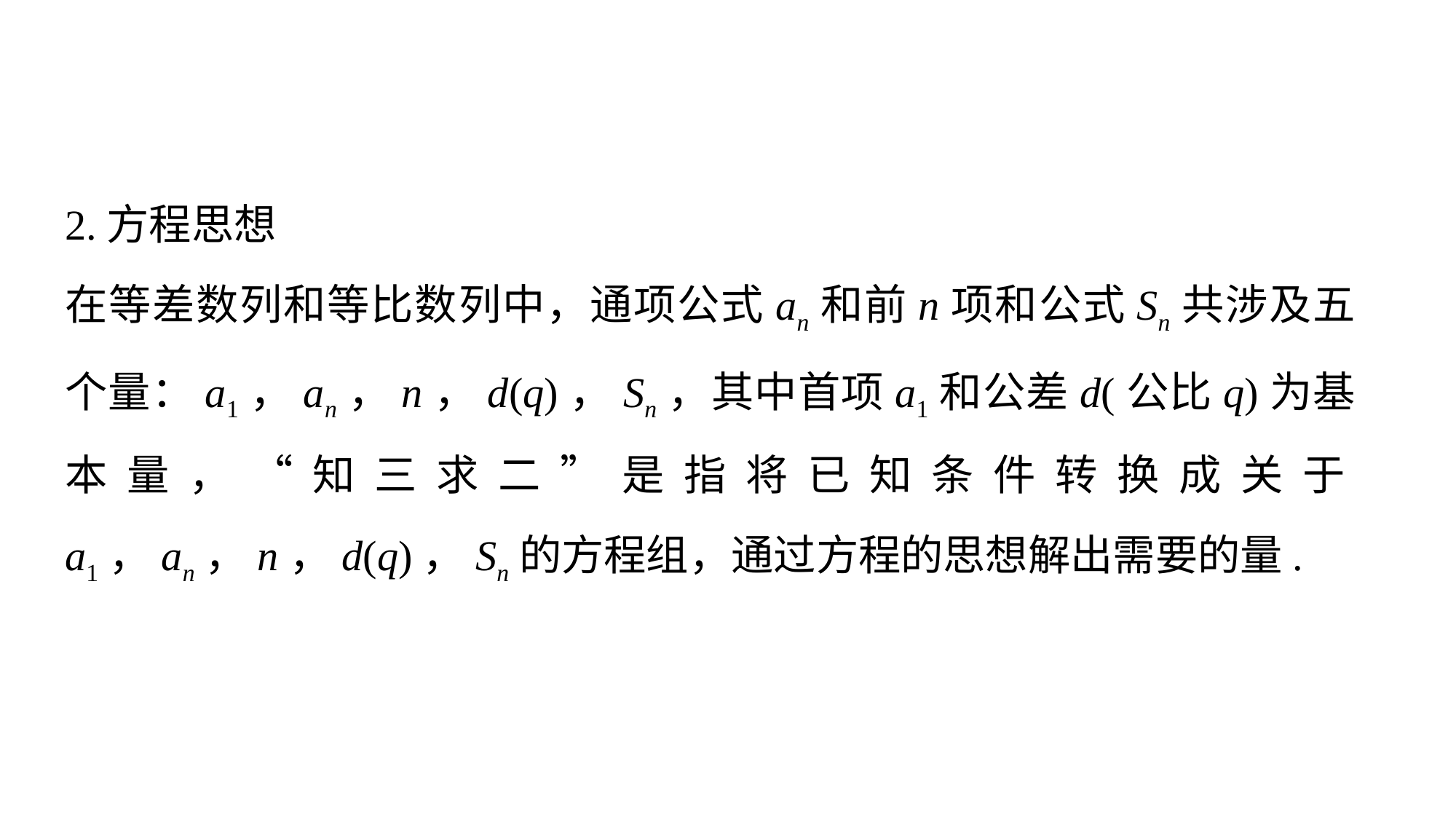

2.方程思想
在等差数列和等比数列中，通项公式an和前n项和公式Sn共涉及五个量：a1，an，n，d(q)，Sn，其中首项a1和公差d(公比q)为基本量，“知三求二”是指将已知条件转换成关于a1，an，n，d(q)，Sn的方程组，通过方程的思想解出需要的量.